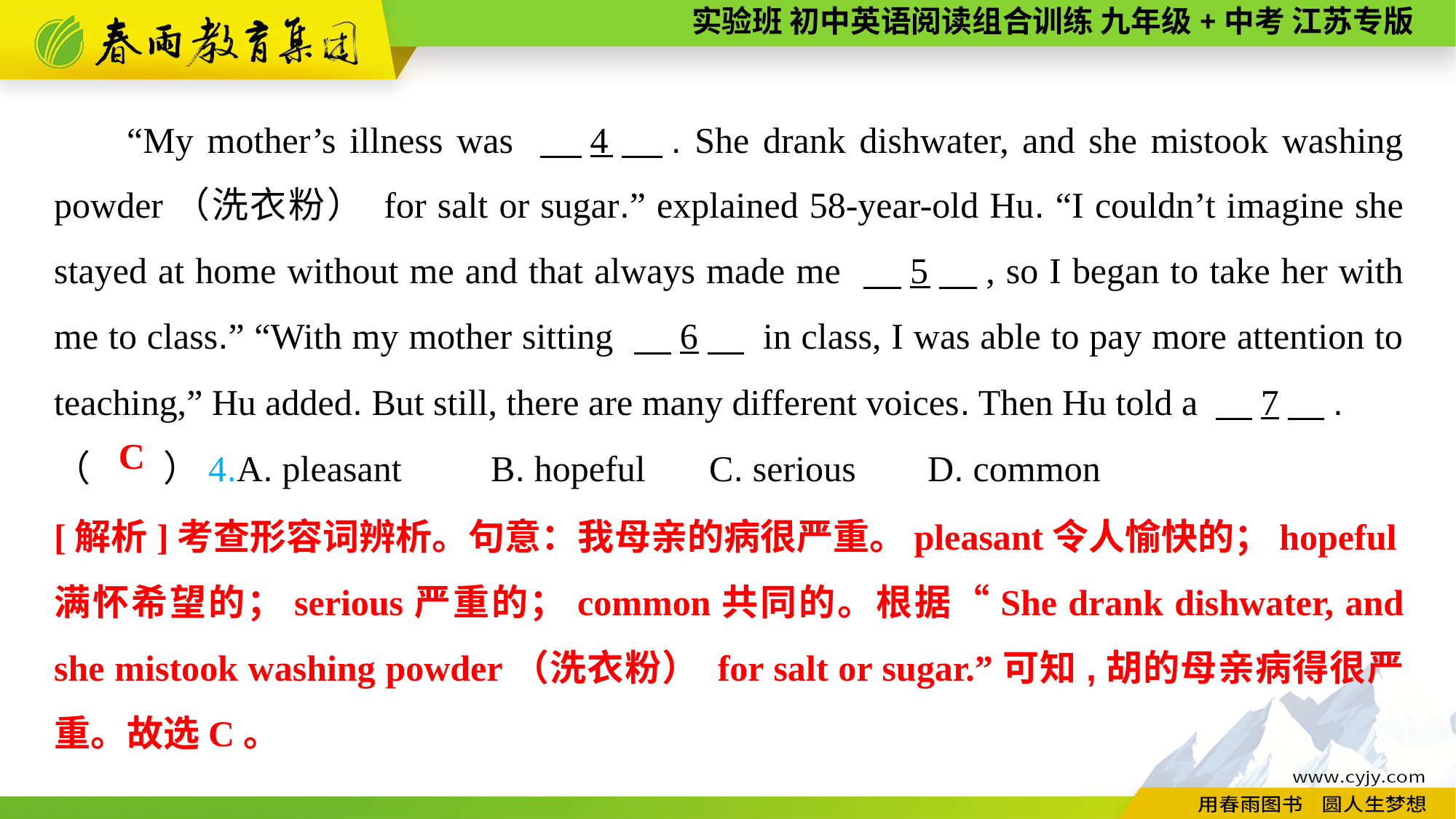

“My mother’s illness was 　4　. She drank dishwater, and she mistook washing powder（洗衣粉） for salt or sugar.” explained 58-year-old Hu. “I couldn’t imagine she stayed at home without me and that always made me 　5　, so I began to take her with me to class.” “With my mother sitting 　6　 in class, I was able to pay more attention to teaching,” Hu added. But still, there are many different voices. Then Hu told a 　7　.
（　　）4.A. pleasant	B. hopeful	C. serious	D. common
C
[解析]考查形容词辨析。句意：我母亲的病很严重。pleasant令人愉快的；hopeful满怀希望的；serious严重的；common共同的。根据“She drank dishwater, and she mistook washing powder（洗衣粉） for salt or sugar.”可知,胡的母亲病得很严重。故选C。